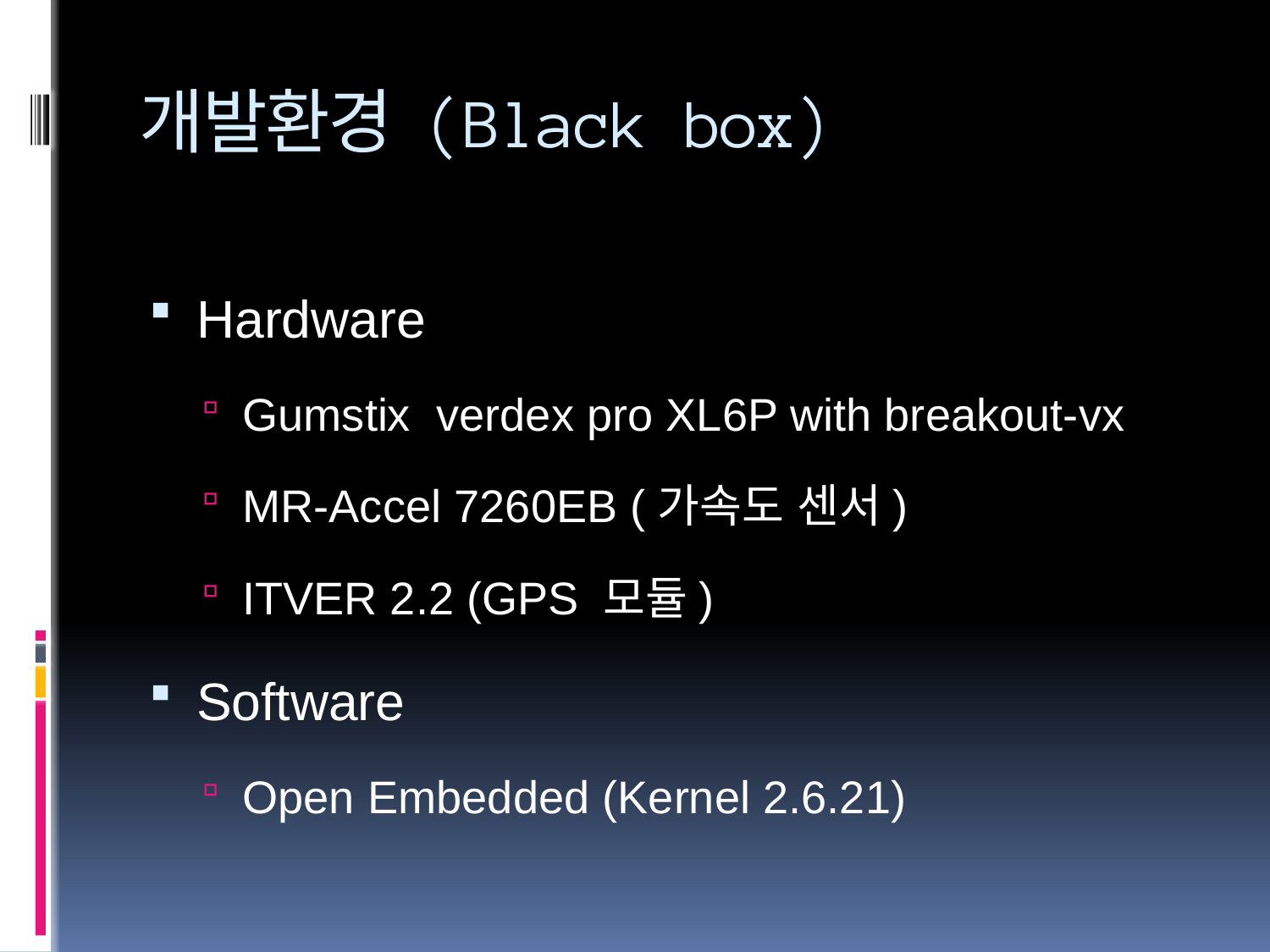

# 개발환경 (Black box)
Hardware
Gumstix  verdex pro XL6P with breakout-vx
MR-Accel 7260EB (가속도 센서)
ITVER 2.2 (GPS 모듈)
Software
Open Embedded (Kernel 2.6.21)